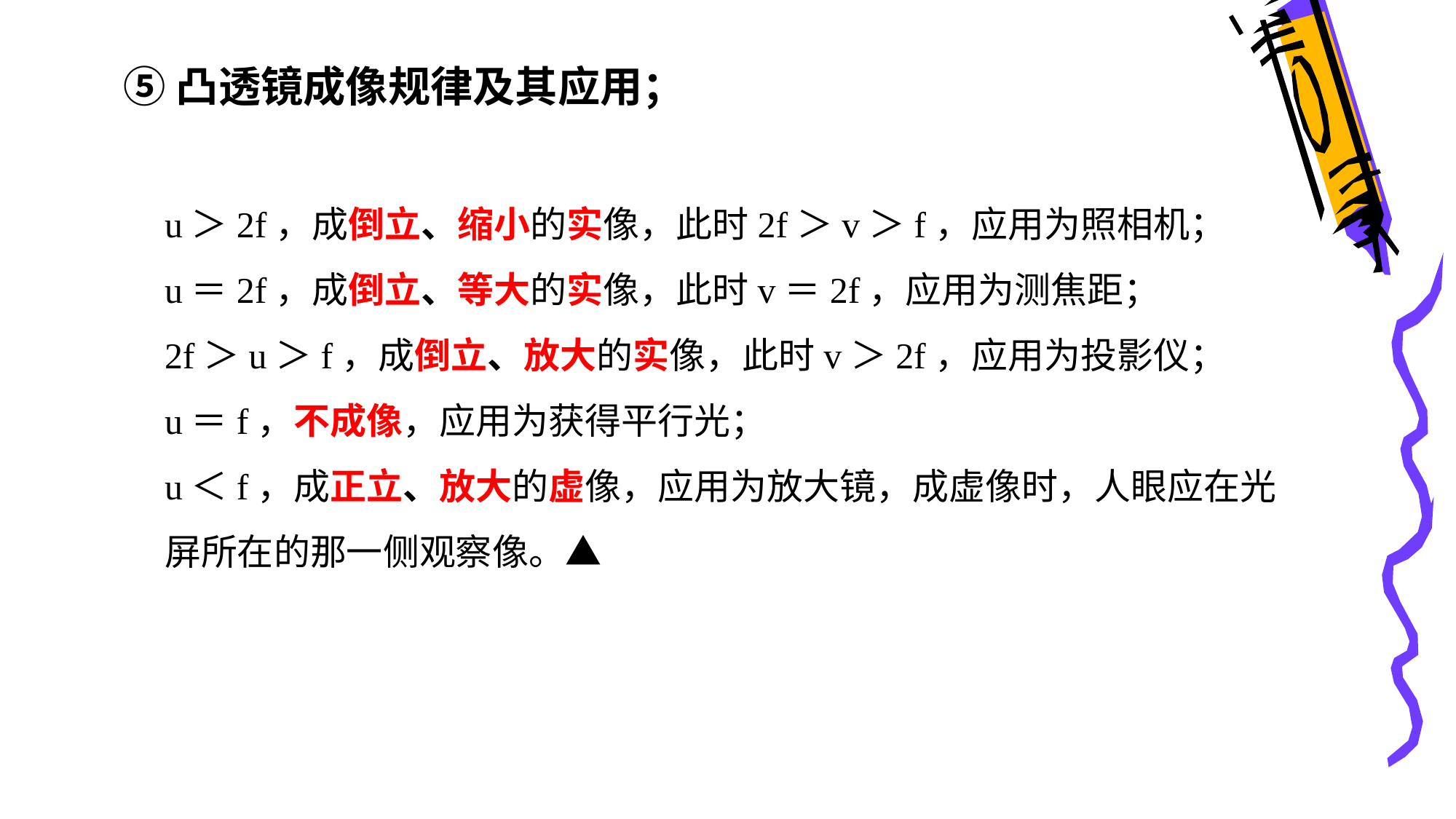

⑤凸透镜成像规律及其应用；
u＞2f，成倒立、缩小的实像，此时2f＞v＞f，应用为照相机；
u＝2f，成倒立、等大的实像，此时v＝2f，应用为测焦距；
2f＞u＞f，成倒立、放大的实像，此时v＞2f，应用为投影仪；
u＝f，不成像，应用为获得平行光；
u＜f，成正立、放大的虚像，应用为放大镜，成虚像时，人眼应在光屏所在的那一侧观察像。▲